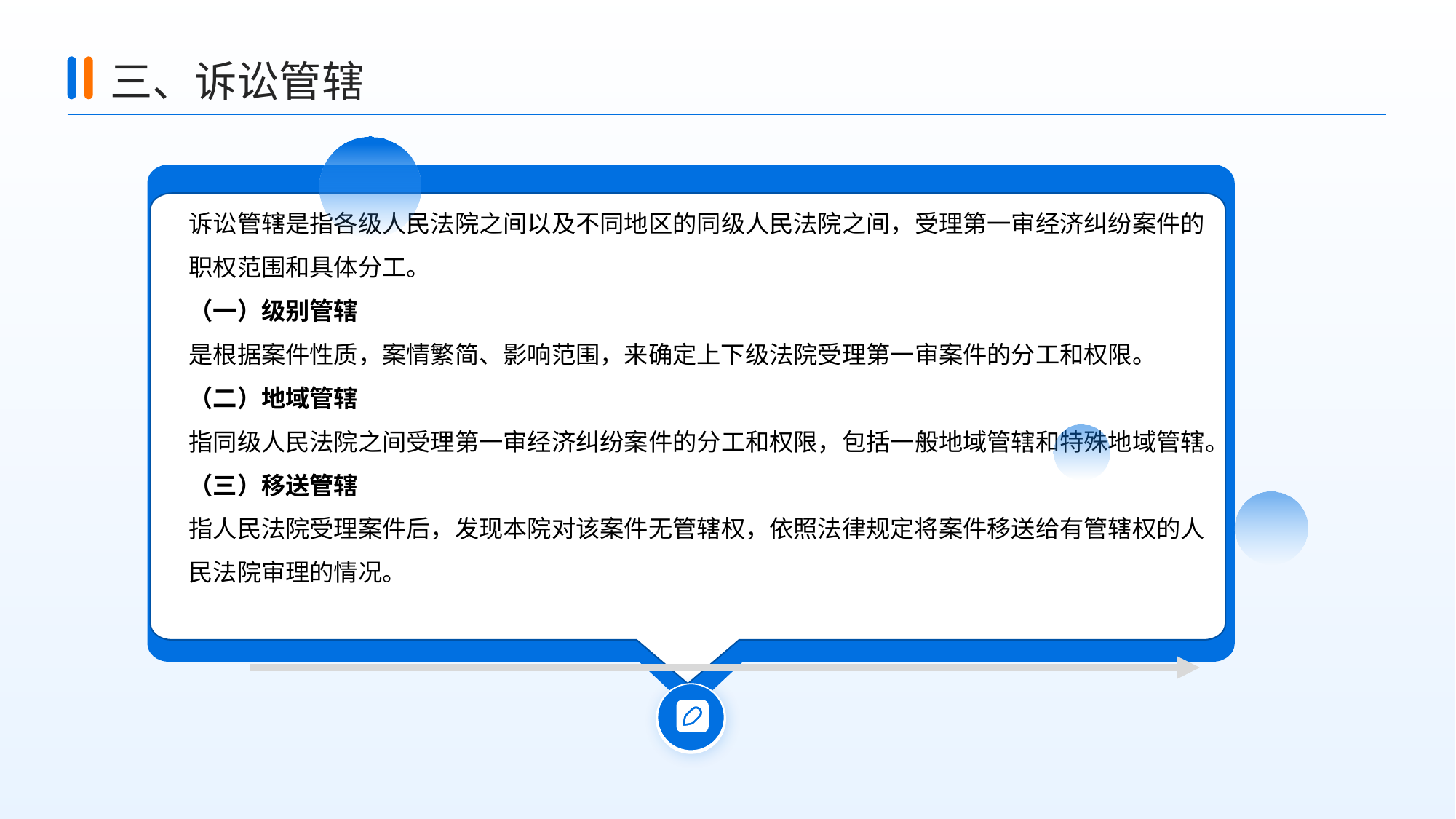

三、诉讼管辖

诉讼管辖是指各级人民法院之间以及不同地区的同级人民法院之间，受理第一审经济纠纷案件的职权范围和具体分工。
（一）级别管辖
是根据案件性质，案情繁简、影响范围，来确定上下级法院受理第一审案件的分工和权限。
（二）地域管辖
指同级人民法院之间受理第一审经济纠纷案件的分工和权限，包括一般地域管辖和特殊地域管辖。
（三）移送管辖
指人民法院受理案件后，发现本院对该案件无管辖权，依照法律规定将案件移送给有管辖权的人民法院审理的情况。